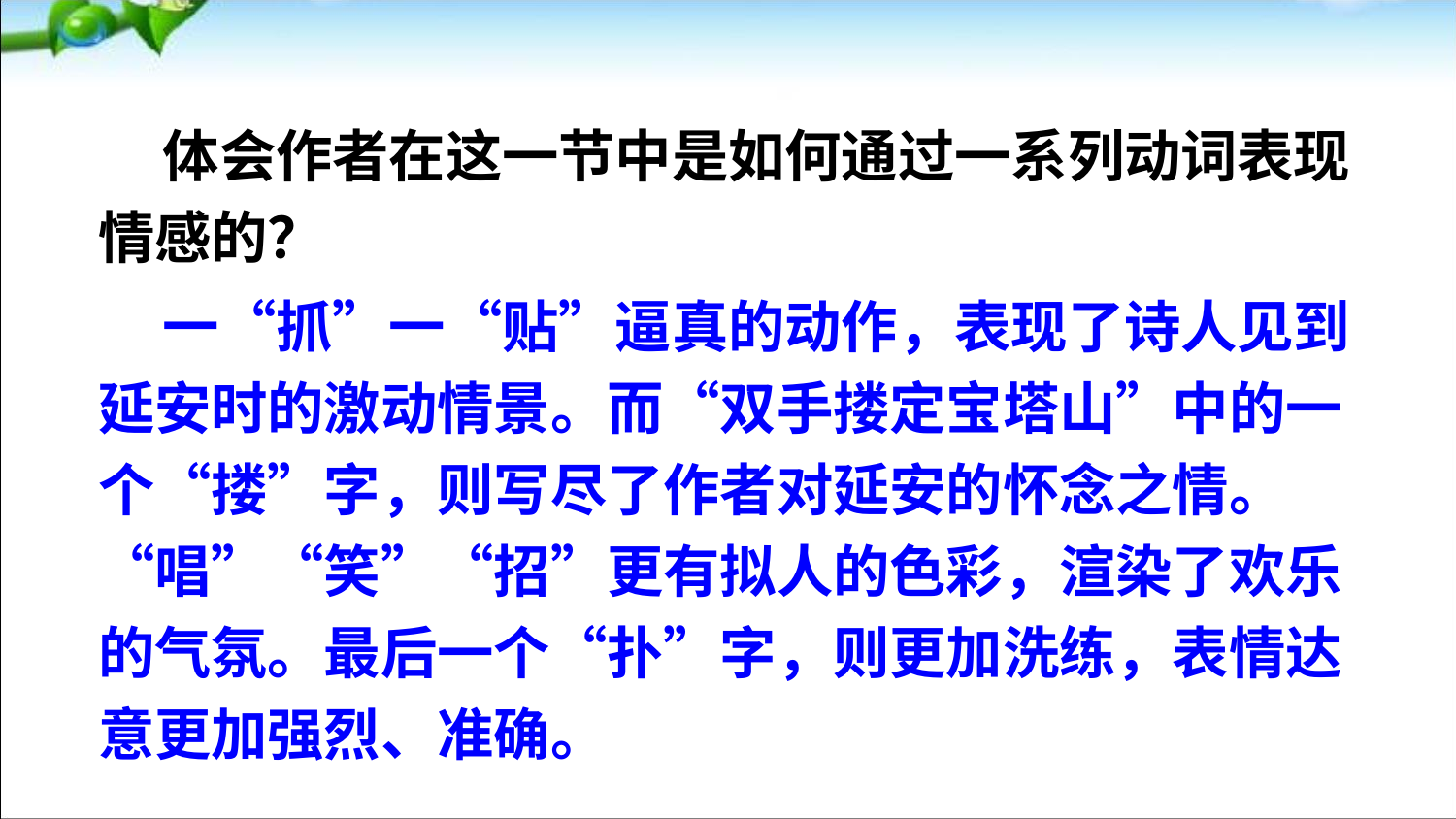

体会作者在这一节中是如何通过一系列动词表现情感的？
    一“抓”一“贴”逼真的动作，表现了诗人见到延安时的激动情景。而“双手搂定宝塔山”中的一个“搂”字，则写尽了作者对延安的怀念之情。“唱”“笑”“招”更有拟人的色彩，渲染了欢乐的气氛。最后一个“扑”字，则更加洗练，表情达意更加强烈、准确。